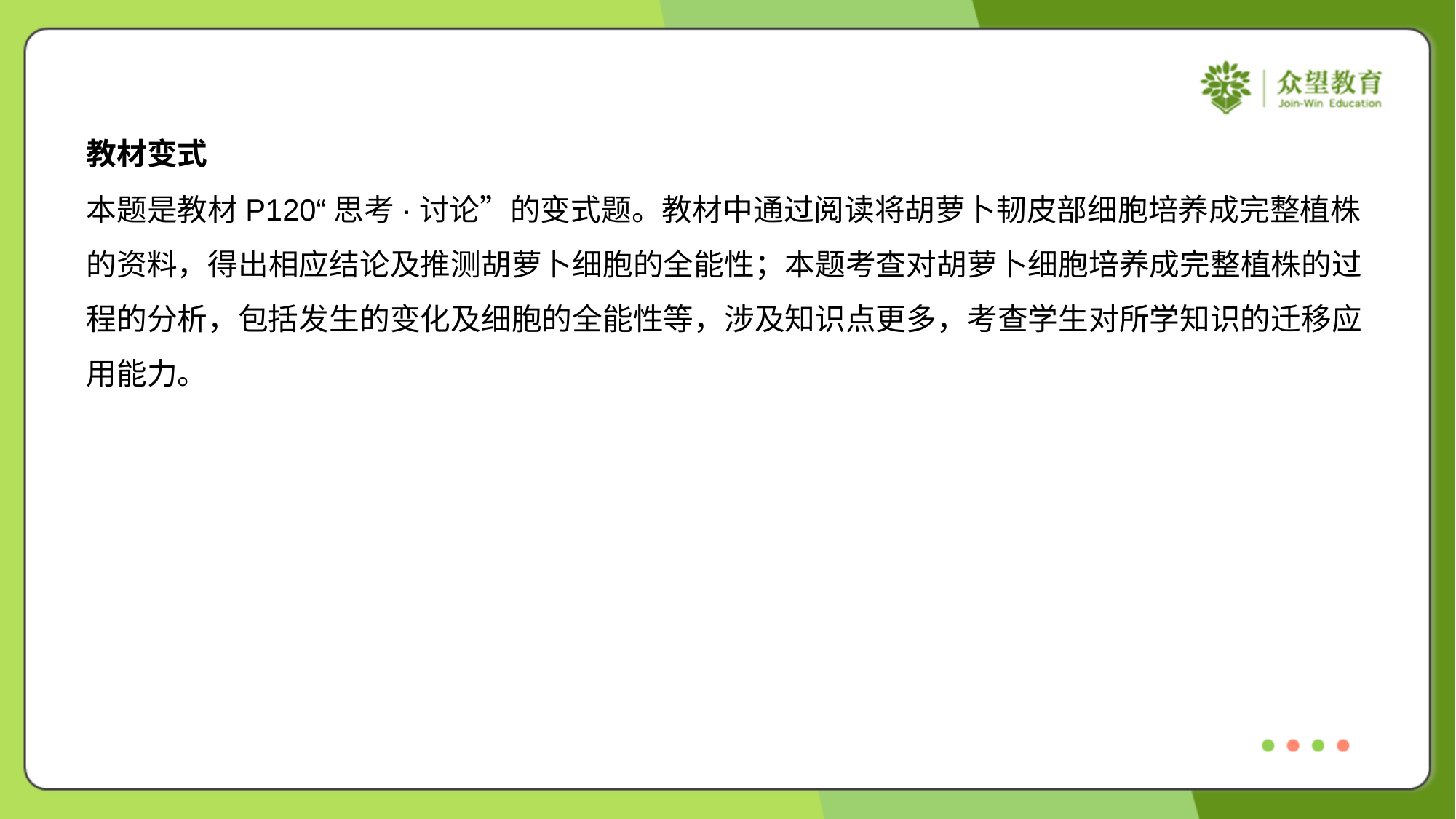

教材变式
本题是教材P120“思考·讨论”的变式题。教材中通过阅读将胡萝卜韧皮部细胞培养成完整植株
的资料，得出相应结论及推测胡萝卜细胞的全能性；本题考查对胡萝卜细胞培养成完整植株的过
程的分析，包括发生的变化及细胞的全能性等，涉及知识点更多，考查学生对所学知识的迁移应
用能力。